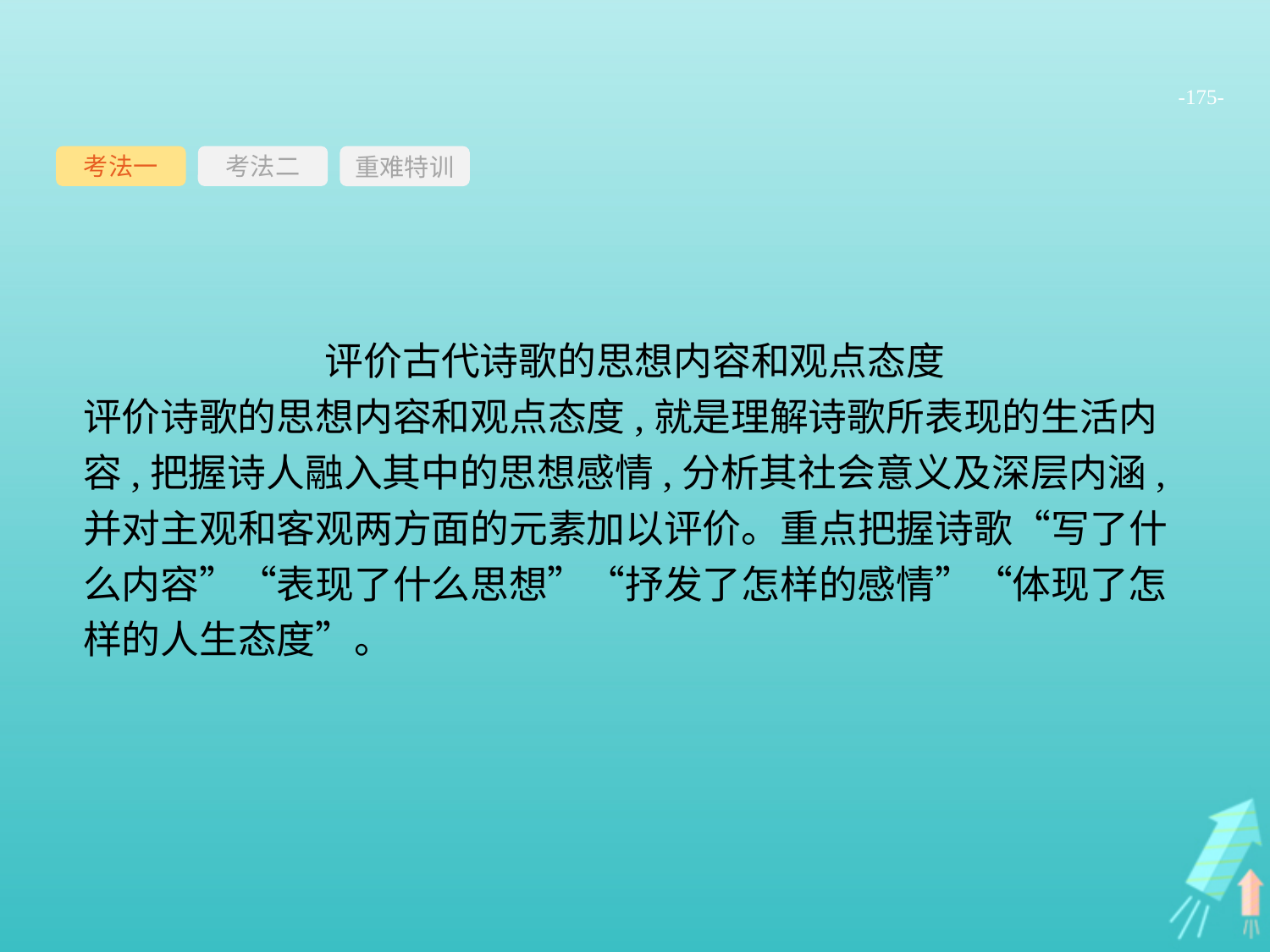

-175-
考法一
重难特训
考法二
评价古代诗歌的思想内容和观点态度
评价诗歌的思想内容和观点态度,就是理解诗歌所表现的生活内容,把握诗人融入其中的思想感情,分析其社会意义及深层内涵,并对主观和客观两方面的元素加以评价。重点把握诗歌“写了什么内容”“表现了什么思想”“抒发了怎样的感情”“体现了怎样的人生态度”。